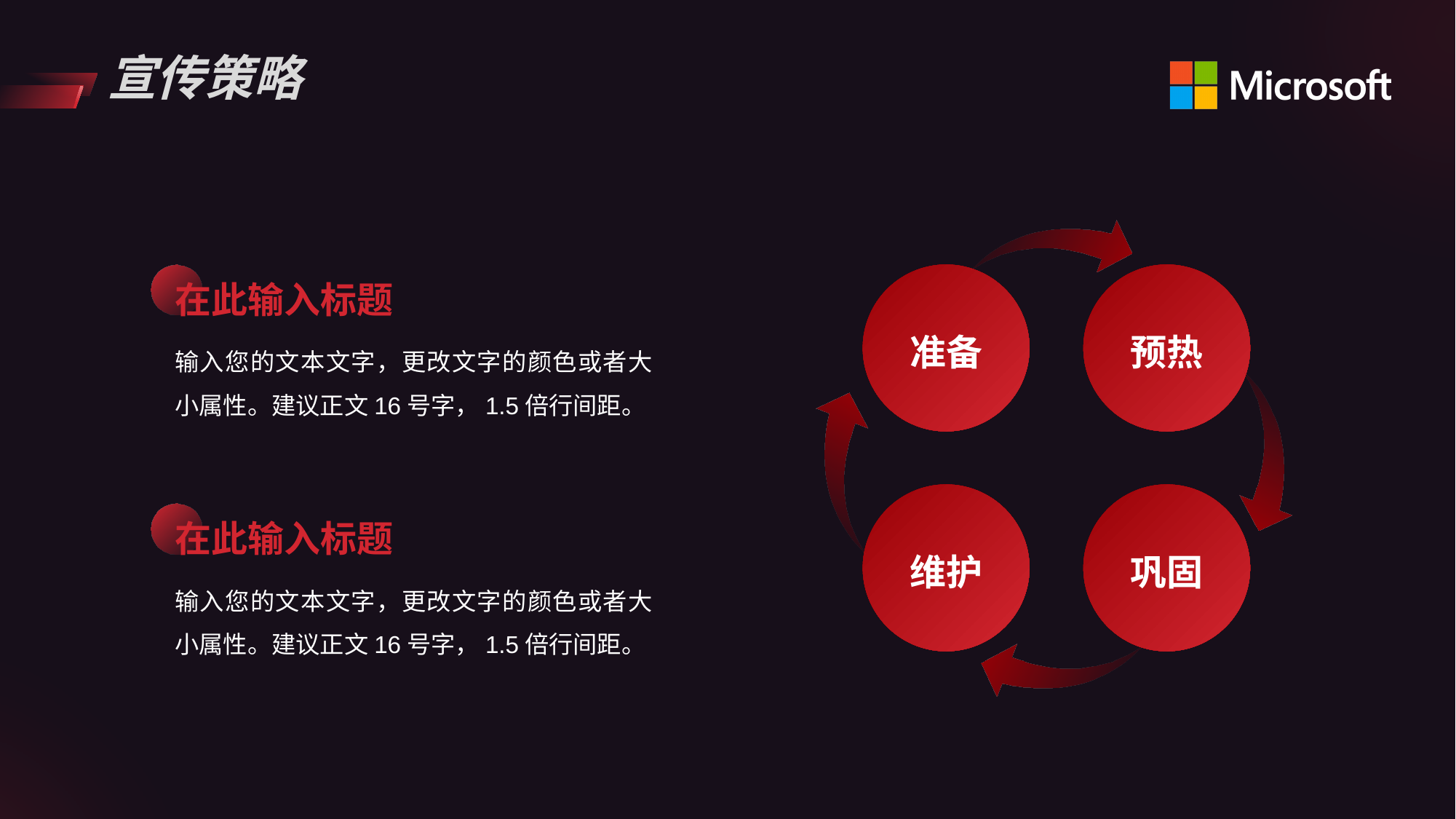

# 宣传策略

在此输入标题
准备
预热
输入您的文本文字，更改文字的颜色或者大小属性。建议正文16号字，1.5倍行间距。

在此输入标题
维护
巩固
输入您的文本文字，更改文字的颜色或者大小属性。建议正文16号字，1.5倍行间距。